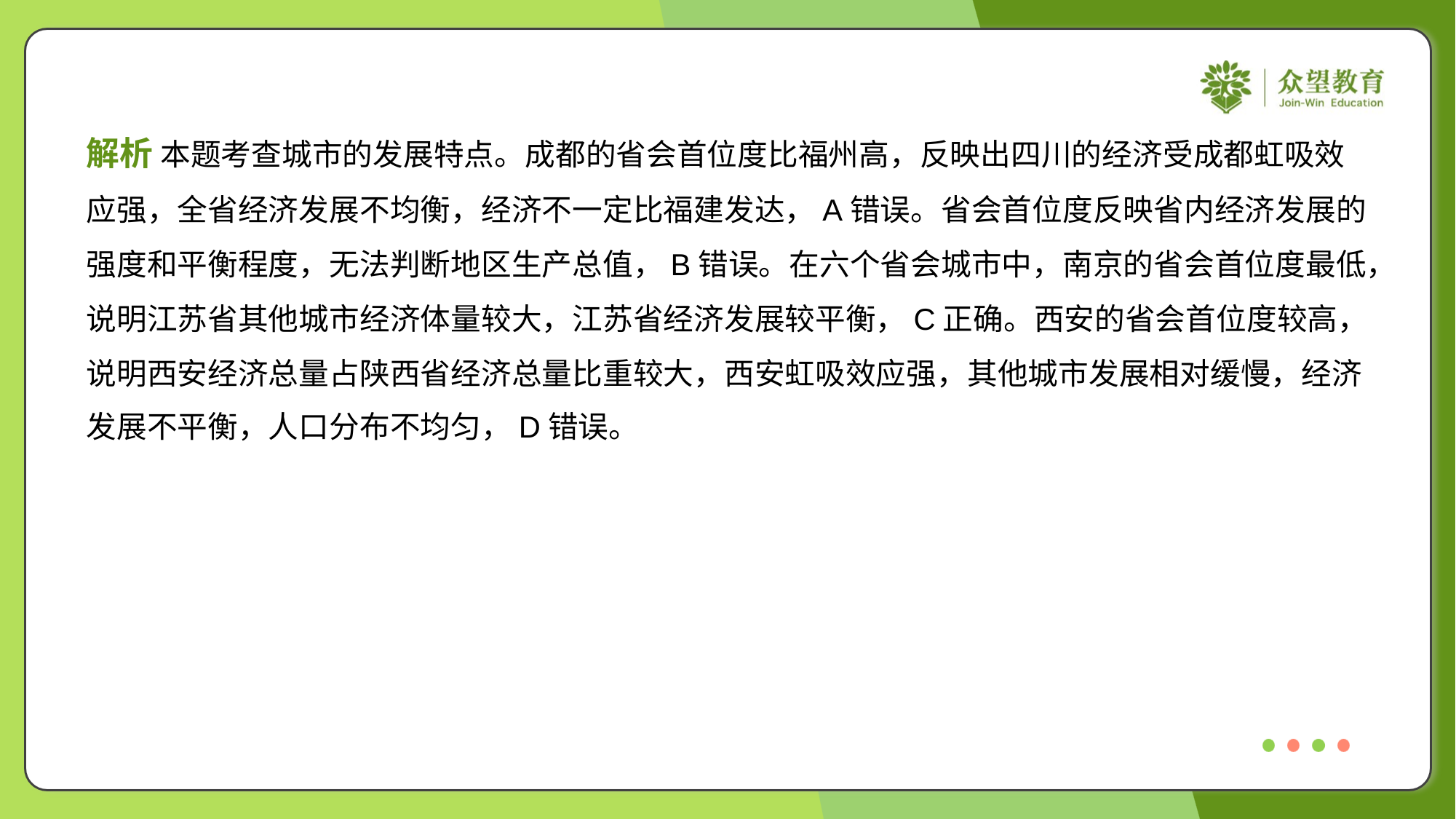

解析 本题考查城市的发展特点。成都的省会首位度比福州高，反映出四川的经济受成都虹吸效
应强，全省经济发展不均衡，经济不一定比福建发达，A错误。省会首位度反映省内经济发展的
强度和平衡程度，无法判断地区生产总值，B错误。在六个省会城市中，南京的省会首位度最低，
说明江苏省其他城市经济体量较大，江苏省经济发展较平衡，C正确。西安的省会首位度较高，
说明西安经济总量占陕西省经济总量比重较大，西安虹吸效应强，其他城市发展相对缓慢，经济
发展不平衡，人口分布不均匀，D错误。